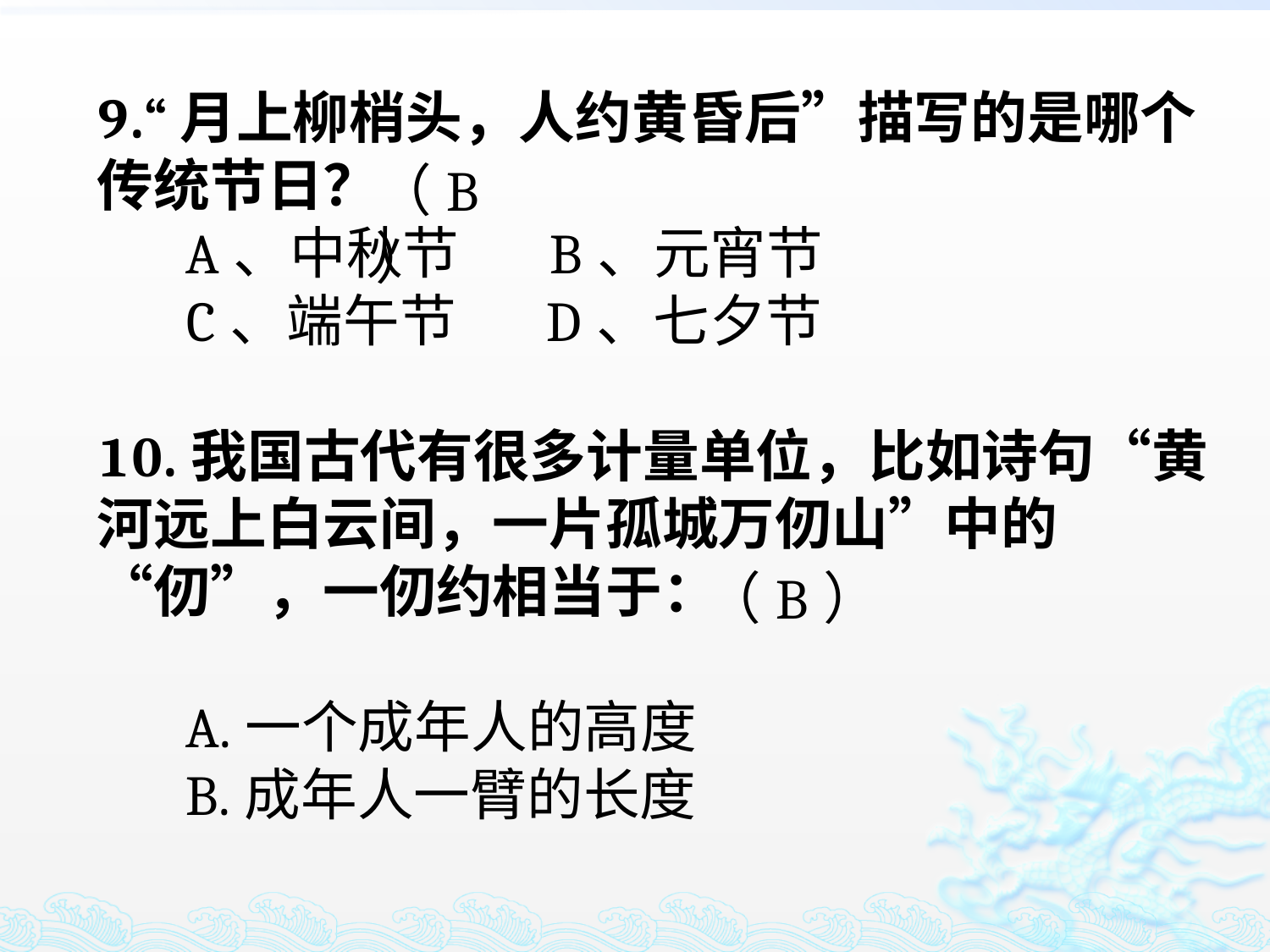

9.“月上柳梢头，人约黄昏后”描写的是哪个传统节日？
       A、中秋节      B、元宵节
       C、端午节      D、七夕节

10.我国古代有很多计量单位，比如诗句“黄河远上白云间，一片孤城万仞山”中的“仞”，一仞约相当于：

       A.一个成年人的高度
       B.成年人一臂的长度
（B）
（B）